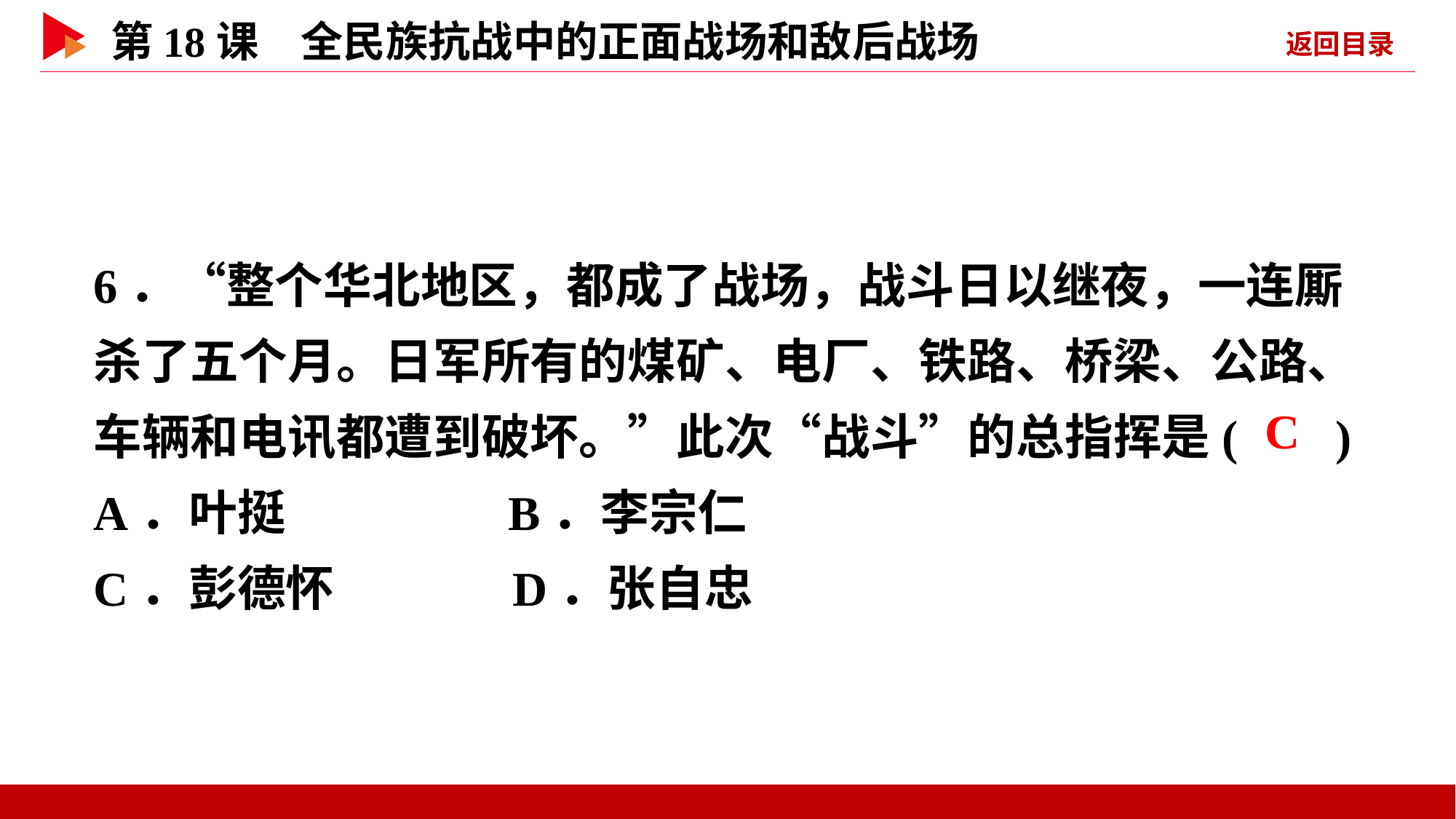

6．“整个华北地区，都成了战场，战斗日以继夜，一连厮杀了五个月。日军所有的煤矿、电厂、铁路、桥梁、公路、车辆和电讯都遭到破坏。”此次“战斗”的总指挥是(        )
A．叶挺                   B．李宗仁
C．彭德怀               D．张自忠
   C